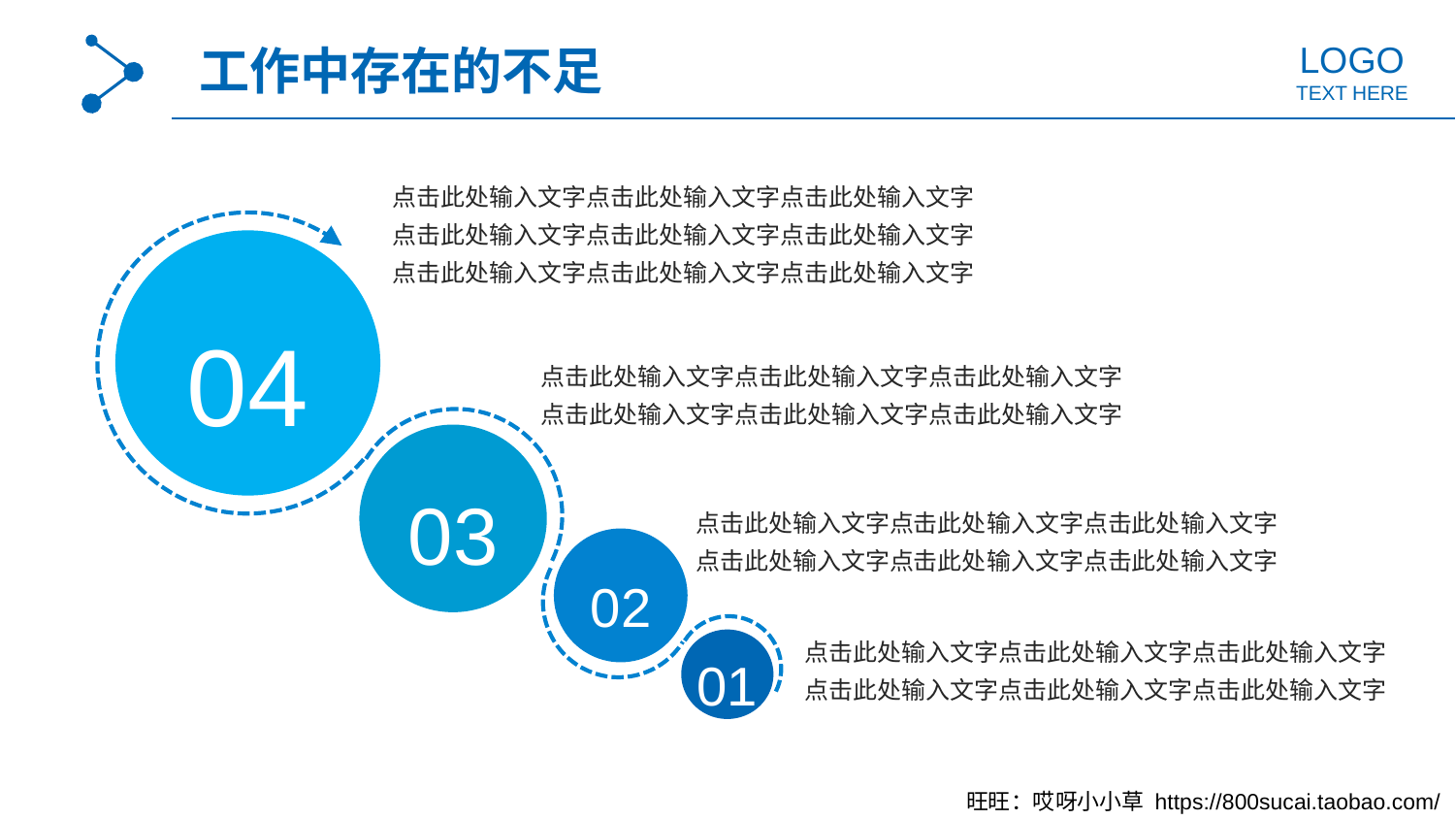

LOGO
工作中存在的不足
TEXT HERE
点击此处输入文字点击此处输入文字点击此处输入文字
点击此处输入文字点击此处输入文字点击此处输入文字
点击此处输入文字点击此处输入文字点击此处输入文字

04
点击此处输入文字点击此处输入文字点击此处输入文字
点击此处输入文字点击此处输入文字点击此处输入文字

03
点击此处输入文字点击此处输入文字点击此处输入文字
点击此处输入文字点击此处输入文字点击此处输入文字
02

点击此处输入文字点击此处输入文字点击此处输入文字
点击此处输入文字点击此处输入文字点击此处输入文字
01
旺旺：哎呀小小草 https://800sucai.taobao.com/